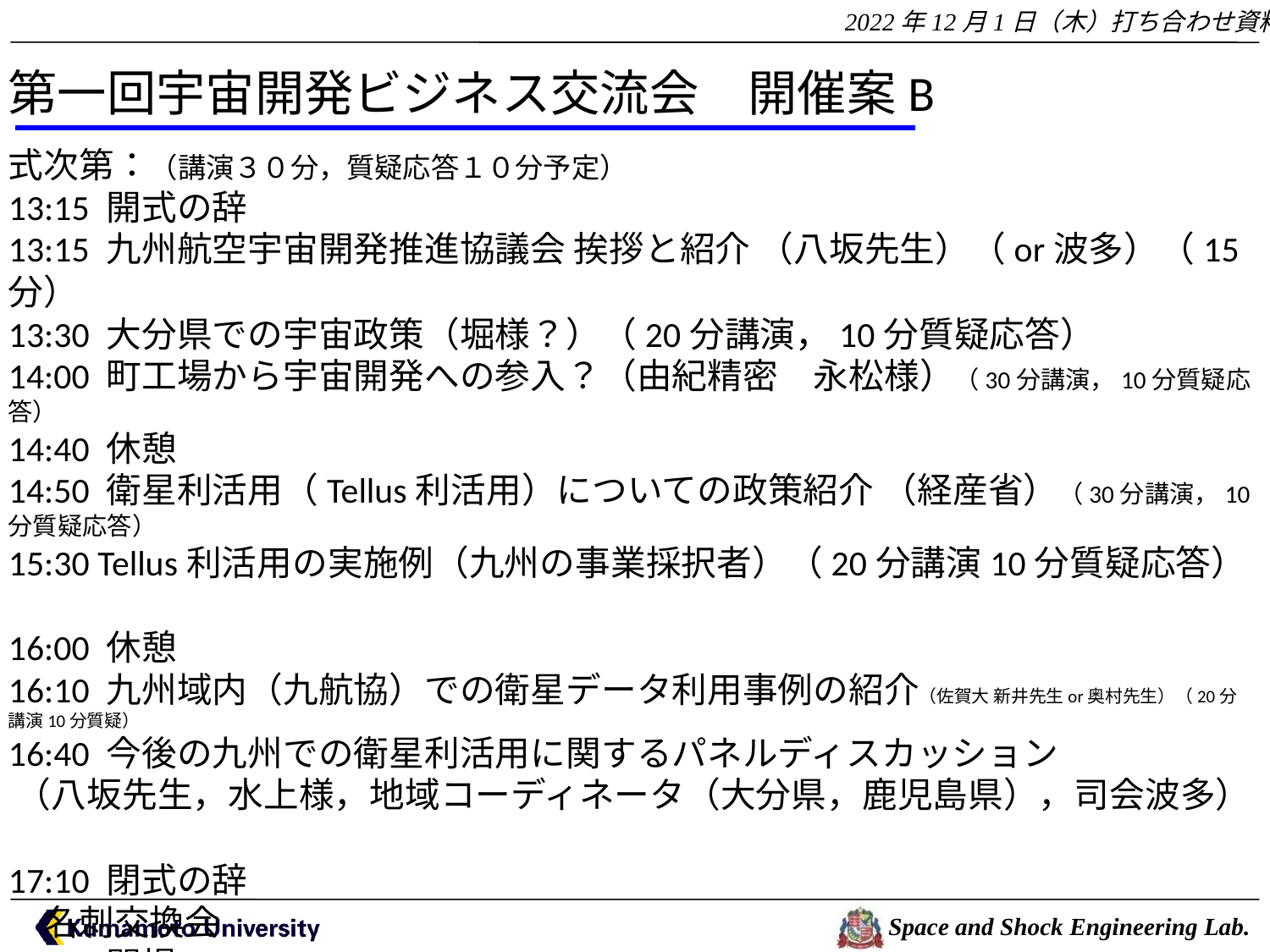

第一回宇宙開発ビジネス交流会　開催案B
式次第：（講演３０分，質疑応答１０分予定）
13:15 開式の辞
13:15 九州航空宇宙開発推進協議会 挨拶と紹介 （八坂先生）（or波多）（15分）
13:30 大分県での宇宙政策（堀様？）（20分講演，10分質疑応答）
14:00 町工場から宇宙開発への参入？（由紀精密　永松様）（30分講演，10分質疑応答）
14:40 休憩
14:50 衛星利活用（Tellus利活用）についての政策紹介 （経産省）（30分講演，10分質疑応答）
15:30 Tellus利活用の実施例（九州の事業採択者）（20分講演10分質疑応答）
16:00 休憩
16:10 九州域内（九航協）での衛星データ利用事例の紹介（佐賀大 新井先生or奥村先生）（20分講演10分質疑）
16:40 今後の九州での衛星利活用に関するパネルディスカッション
 （八坂先生，水上様，地域コーディネータ（大分県，鹿児島県），司会波多）
17:10 閉式の辞
　名刺交換会
18:00 閉場